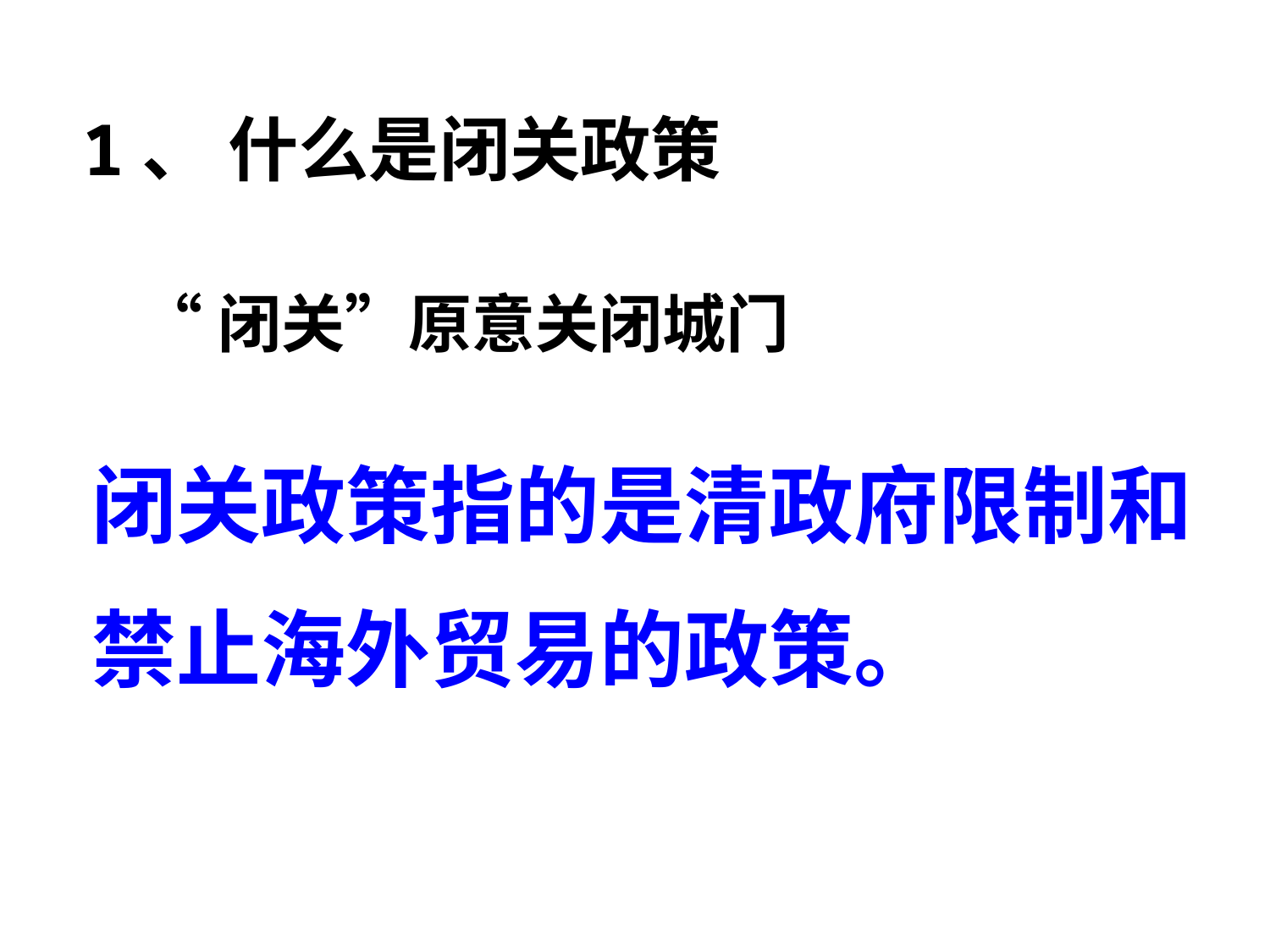

1、 什么是闭关政策

“闭关”原意关闭城门
闭关政策指的是清政府限制和
禁止海外贸易的政策。